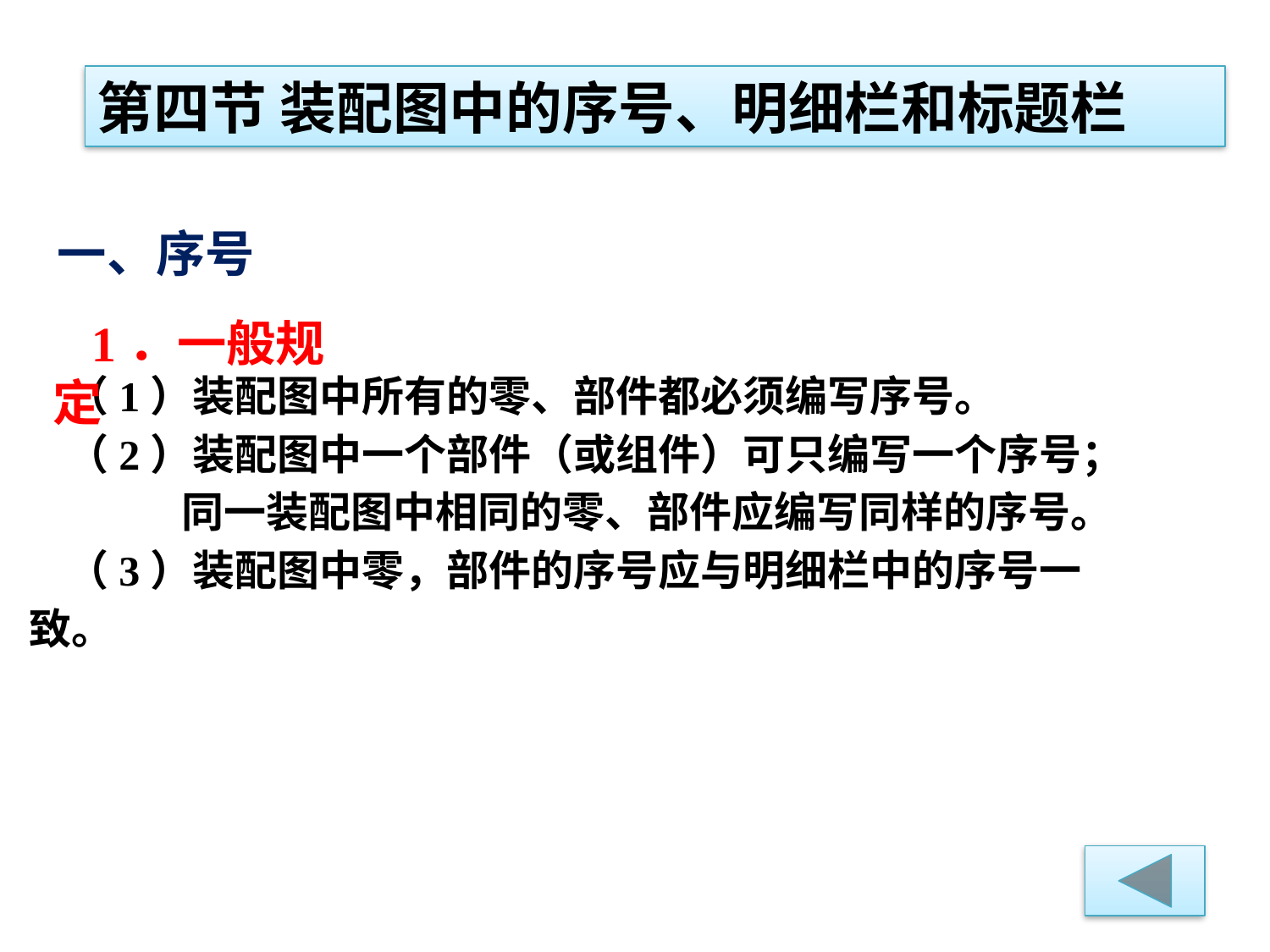

第四节 装配图中的序号、明细栏和标题栏
一、序号
1．一般规定
（1）装配图中所有的零、部件都必须编写序号。
（2）装配图中一个部件（或组件）可只编写一个序号；
           同一装配图中相同的零、部件应编写同样的序号。
（3）装配图中零，部件的序号应与明细栏中的序号一致。